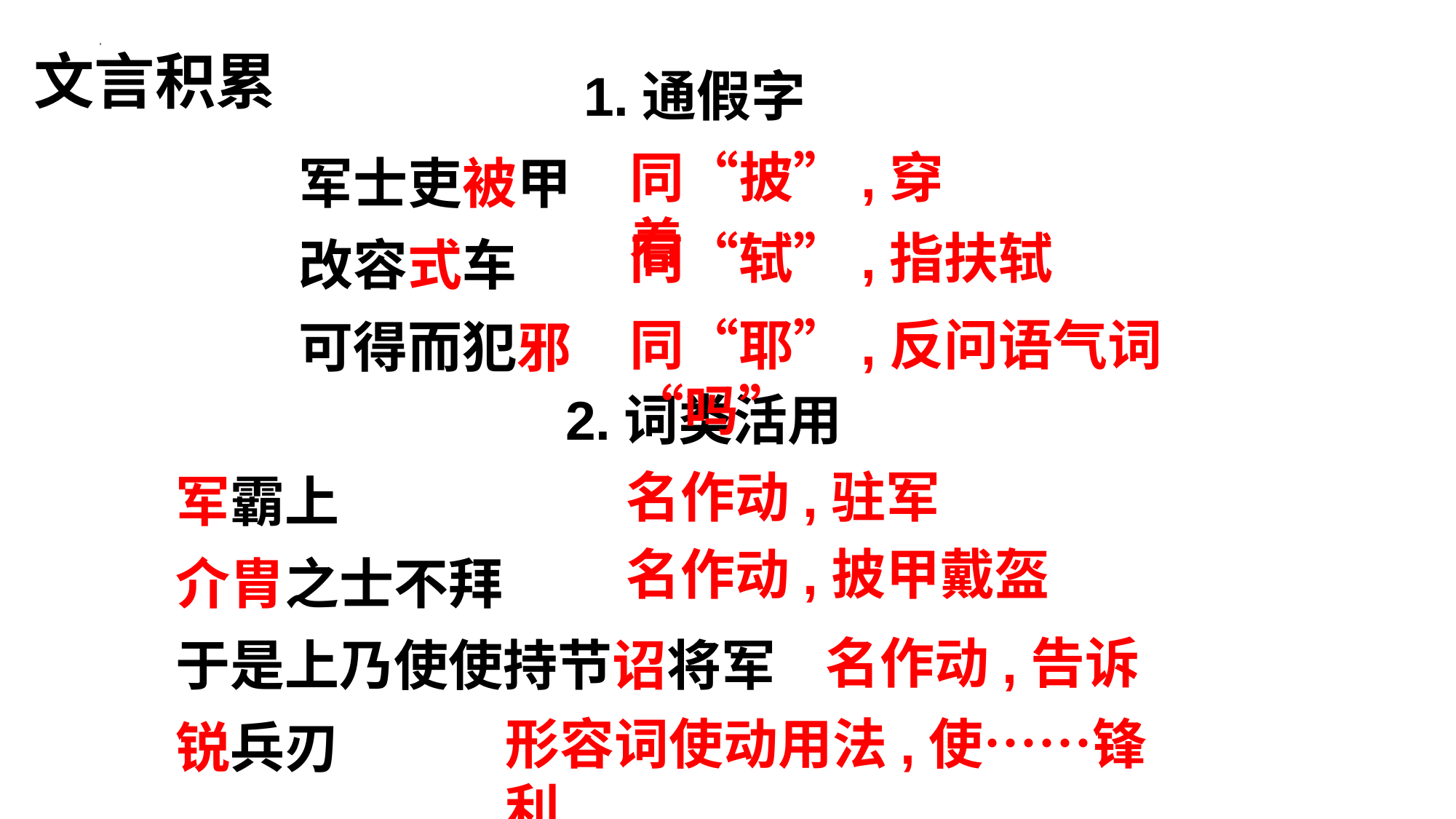

文言积累
1.通假字
军士吏被甲
改容式车
可得而犯邪
同“披”,穿着
同“轼”,指扶轼
同“耶”,反问语气词“吗”
2.词类活用
军霸上
介胄之士不拜
于是上乃使使持节诏将军
锐兵刃
名作动,驻军
名作动,披甲戴盔
名作动,告诉
形容词使动用法,使……锋利